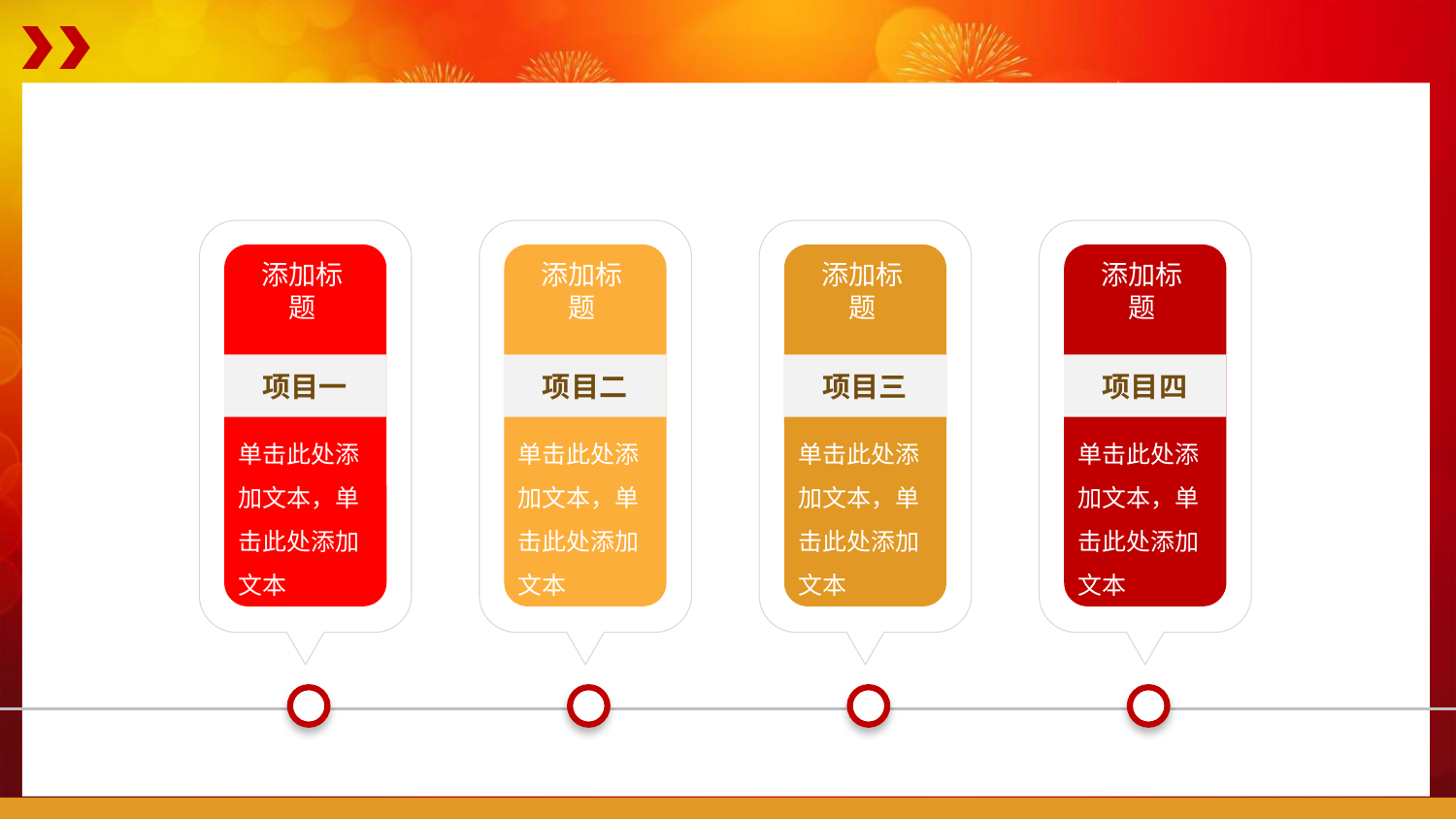

#

添加标题
添加标题
添加标题
添加标题
项目一
项目二
项目三
项目四
单击此处添加文本，单击此处添加文本
单击此处添加文本，单击此处添加文本
单击此处添加文本，单击此处添加文本
单击此处添加文本，单击此处添加文本